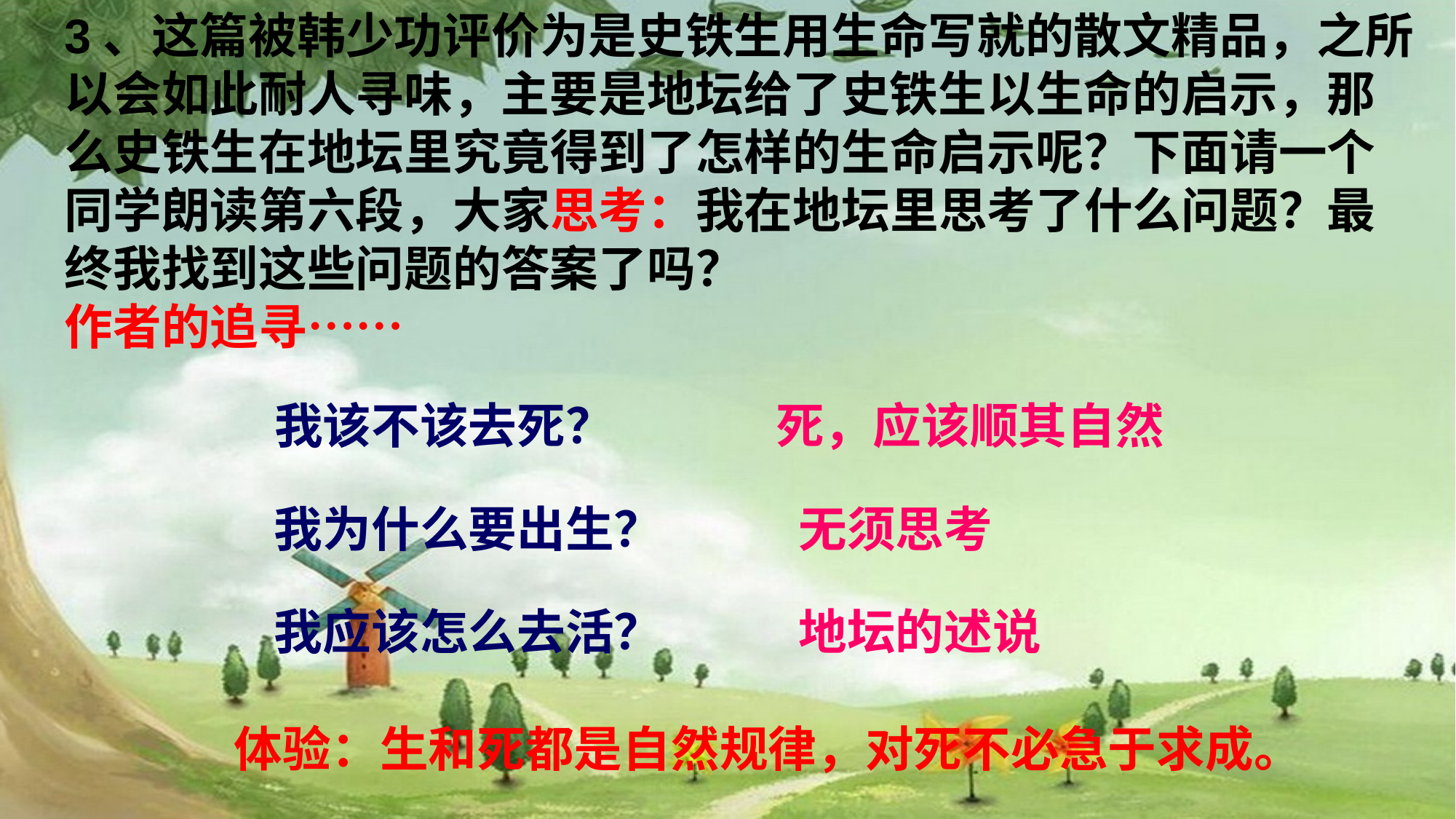

3、这篇被韩少功评价为是史铁生用生命写就的散文精品，之所以会如此耐人寻味，主要是地坛给了史铁生以生命的启示，那么史铁生在地坛里究竟得到了怎样的生命启示呢？下面请一个同学朗读第六段，大家思考：我在地坛里思考了什么问题？最终我找到这些问题的答案了吗？
作者的追寻……
我该不该去死？
死，应该顺其自然
我为什么要出生？
无须思考
我应该怎么去活？
地坛的述说
体验：生和死都是自然规律，对死不必急于求成。